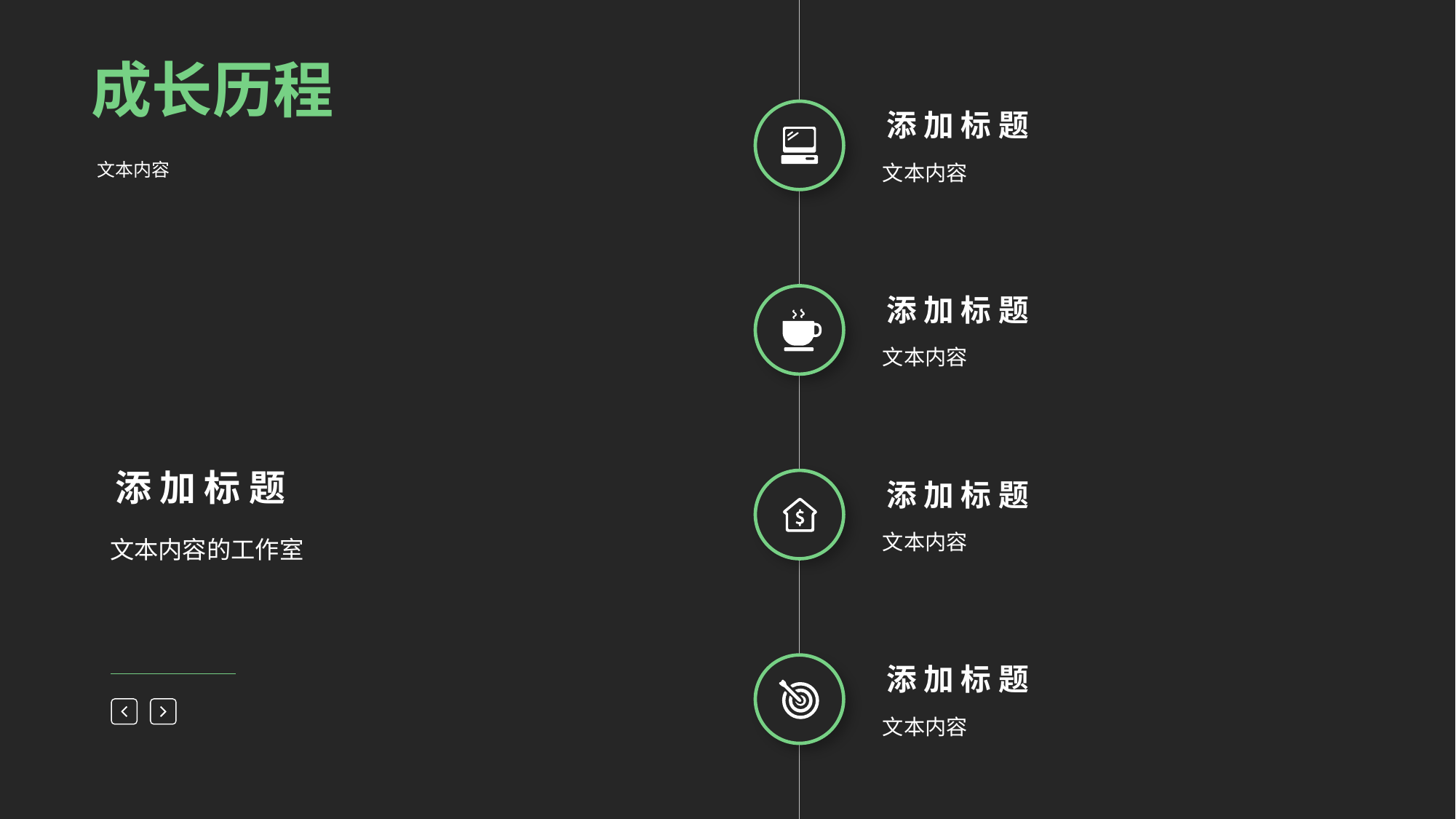

成长历程
添 加 标 题
文本内容

文本内容
添 加 标 题
文本内容

添 加 标 题
文本内容的工作室
添 加 标 题
文本内容

添 加 标 题
文本内容